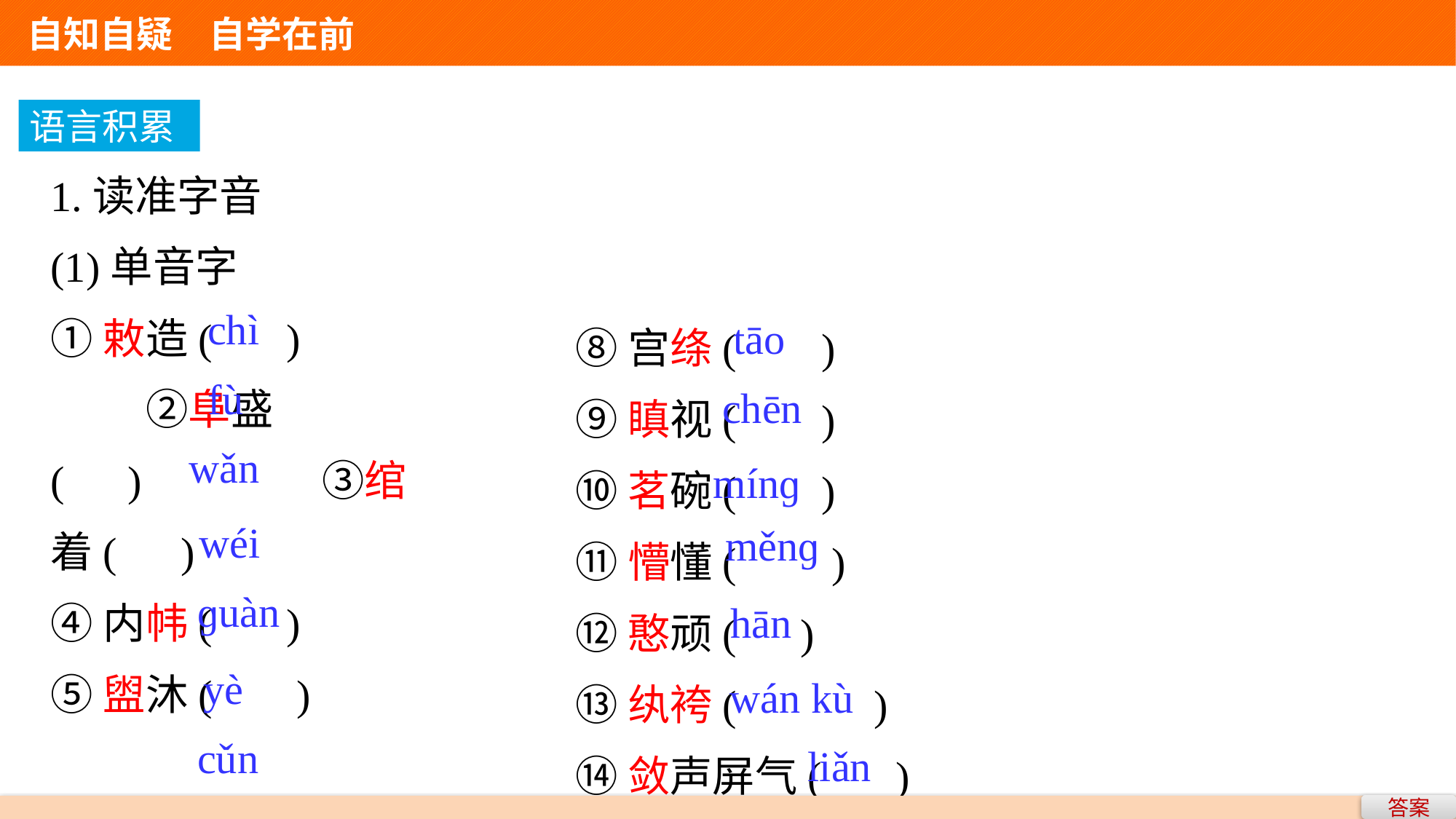

自知自疑　自学在前
语言积累
1.读准字音
(1)单音字
①敕造(       )　　　　 ②阜盛(      )　　　　③绾着(      )
④内帏(       )
⑤盥沐(        )
⑥两靥(      )
⑦忖度(       )
⑧宫绦(        )
⑨瞋视(        )
⑩茗碗(        )
⑪懵懂(         )
⑫憨顽(      )
⑬纨袴(             )
⑭敛声屏气(       )
chì
tāo
fù
chēn
wǎn
mínɡ
wéi
měnɡ
ɡuàn
hān
yè
wán kù
cǔn
liǎn
答案